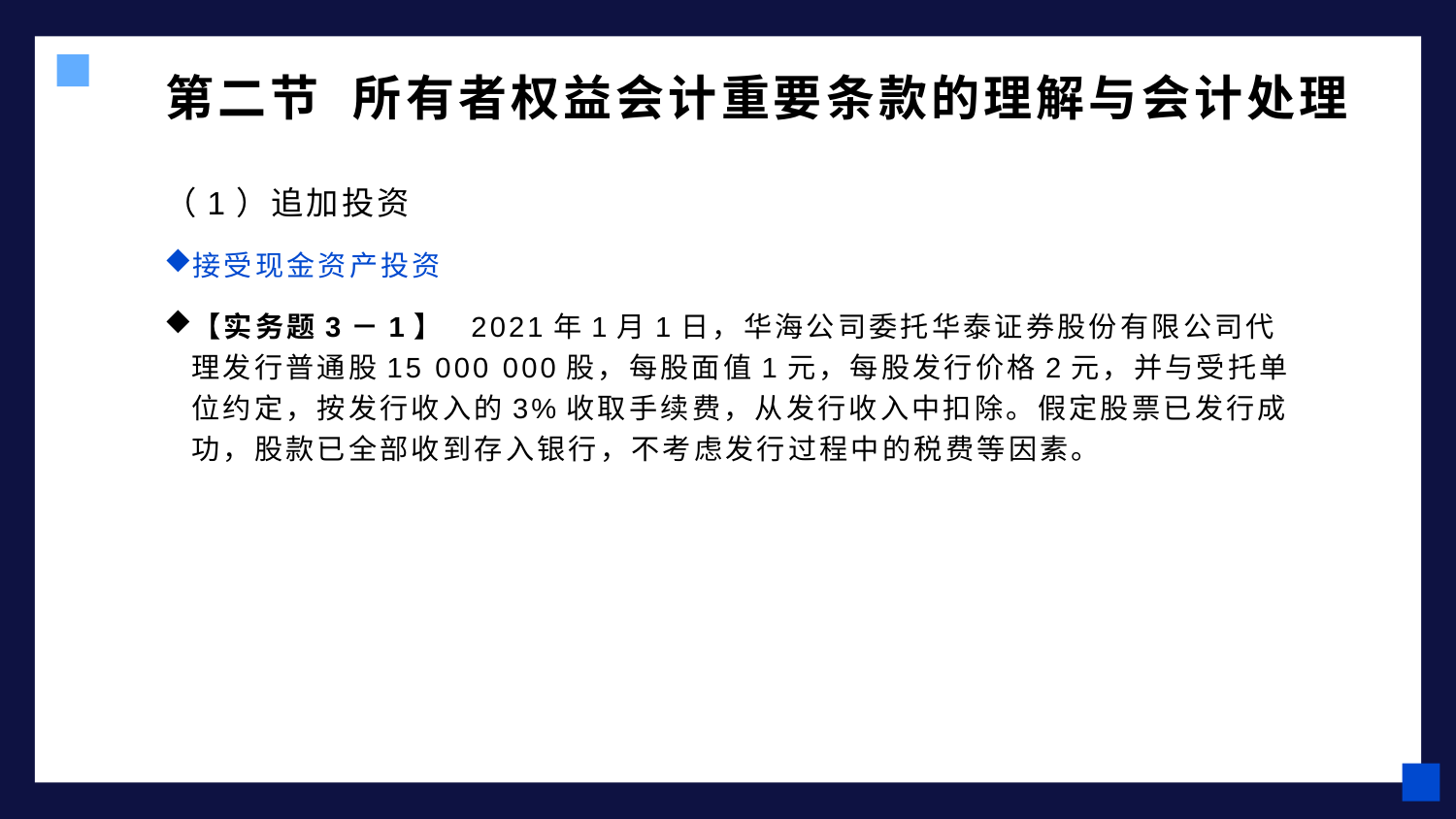

# 第二节  所有者权益会计重要条款的理解与会计处理
（1）追加投资
接受现金资产投资
【实务题3－1】  2021年1月1日，华海公司委托华泰证券股份有限公司代理发行普通股15 000 000股，每股面值1元，每股发行价格2元，并与受托单位约定，按发行收入的3%收取手续费，从发行收入中扣除。假定股票已发行成功，股款已全部收到存入银行，不考虑发行过程中的税费等因素。